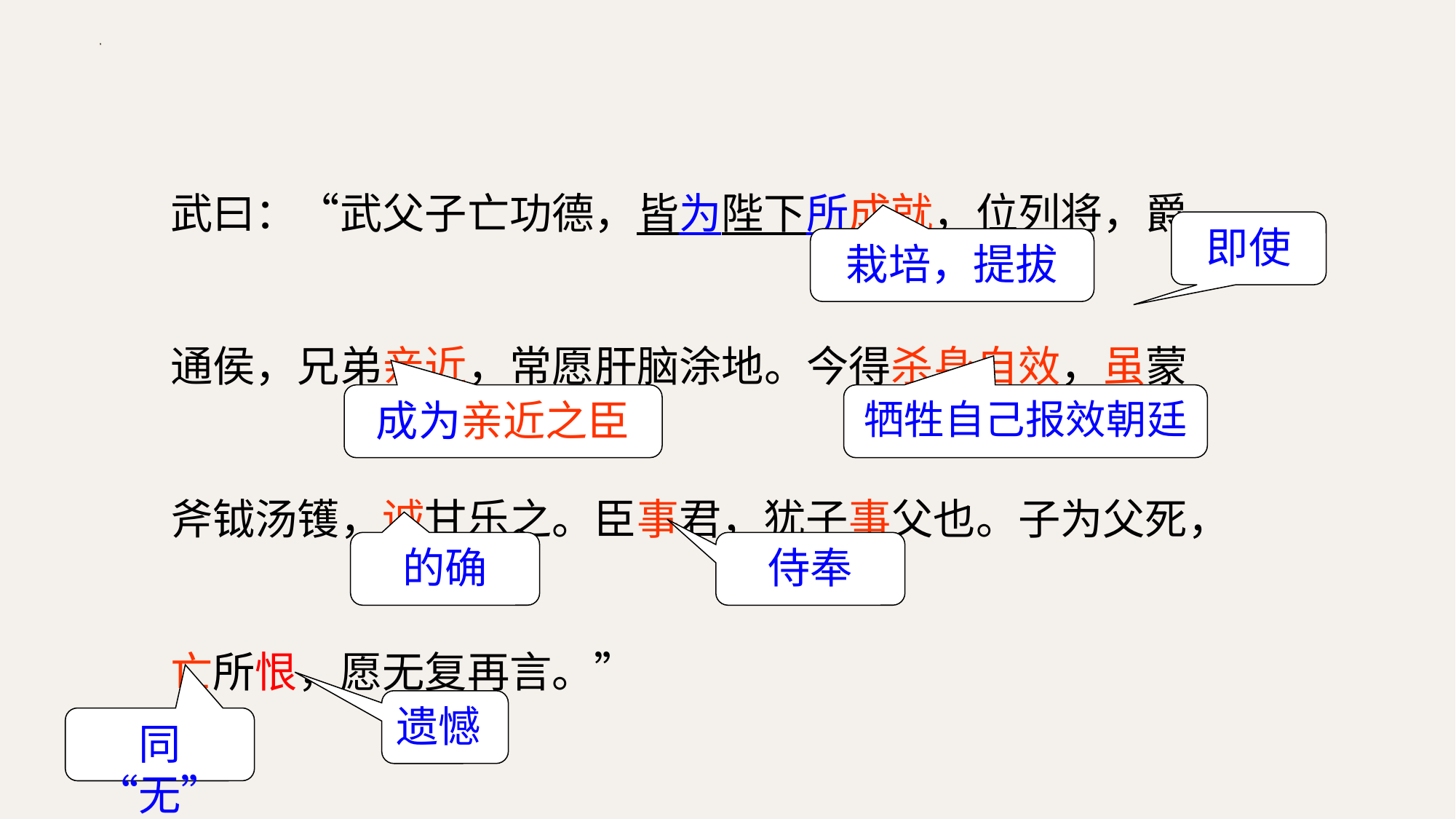

武曰：“武父子亡功德，皆为陛下所成就，位列将，爵通侯，兄弟亲近，常愿肝脑涂地。今得杀身自效，虽蒙斧钺汤镬，诚甘乐之。臣事君，犹子事父也。子为父死，亡所恨，愿无复再言。”
即使
栽培，提拔
牺牲自己报效朝廷
成为亲近之臣
侍奉
的确
遗憾
同“无”